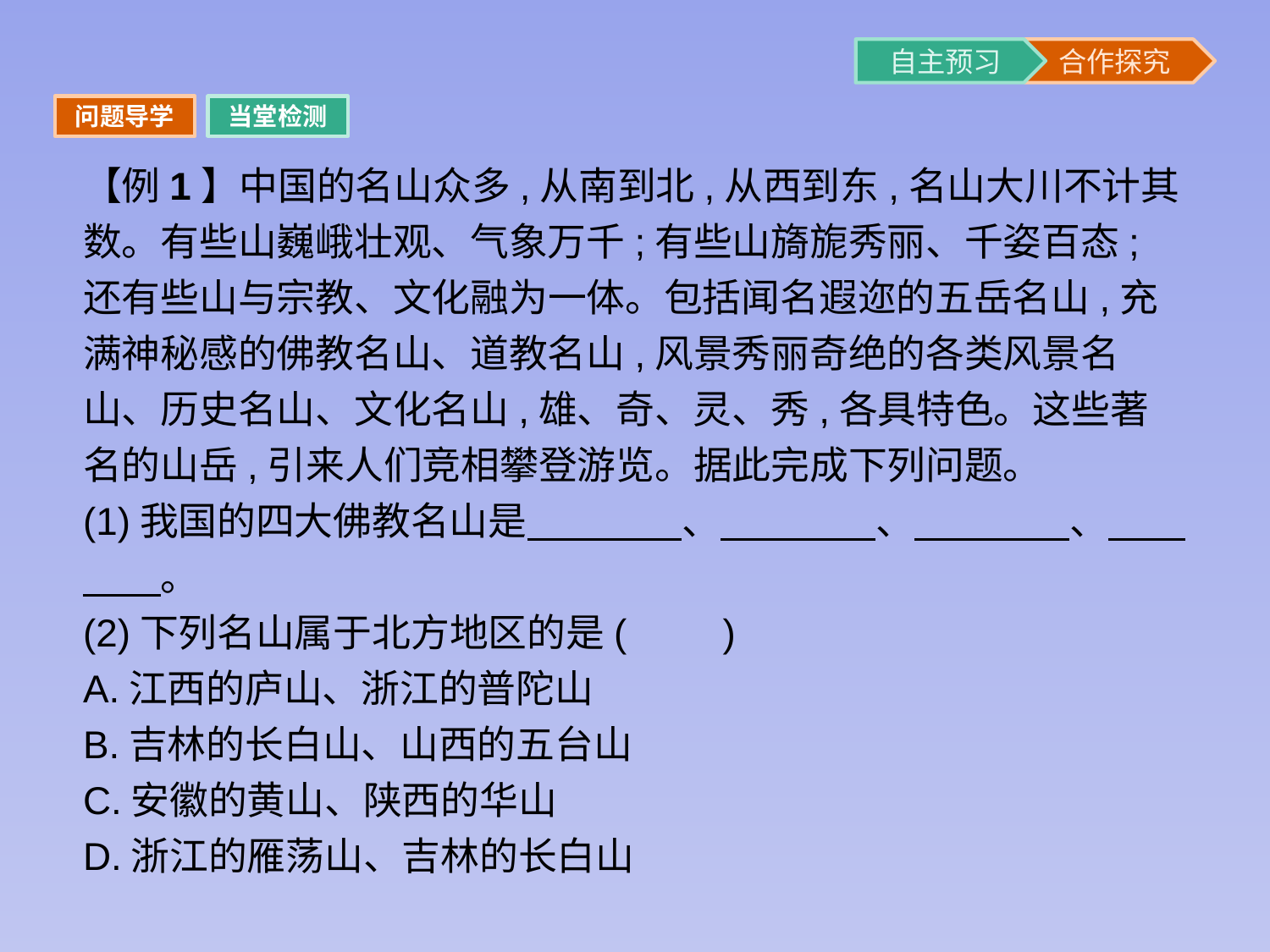

问题导学
当堂检测
【例1】中国的名山众多,从南到北,从西到东,名山大川不计其数。有些山巍峨壮观、气象万千;有些山旖旎秀丽、千姿百态;还有些山与宗教、文化融为一体。包括闻名遐迩的五岳名山,充满神秘感的佛教名山、道教名山,风景秀丽奇绝的各类风景名山、历史名山、文化名山,雄、奇、灵、秀,各具特色。这些著名的山岳,引来人们竞相攀登游览。据此完成下列问题。
(1)我国的四大佛教名山是　　　　、　　　　、　　　　、　　　　。
(2)下列名山属于北方地区的是(　　)
A.江西的庐山、浙江的普陀山
B.吉林的长白山、山西的五台山
C.安徽的黄山、陕西的华山
D.浙江的雁荡山、吉林的长白山